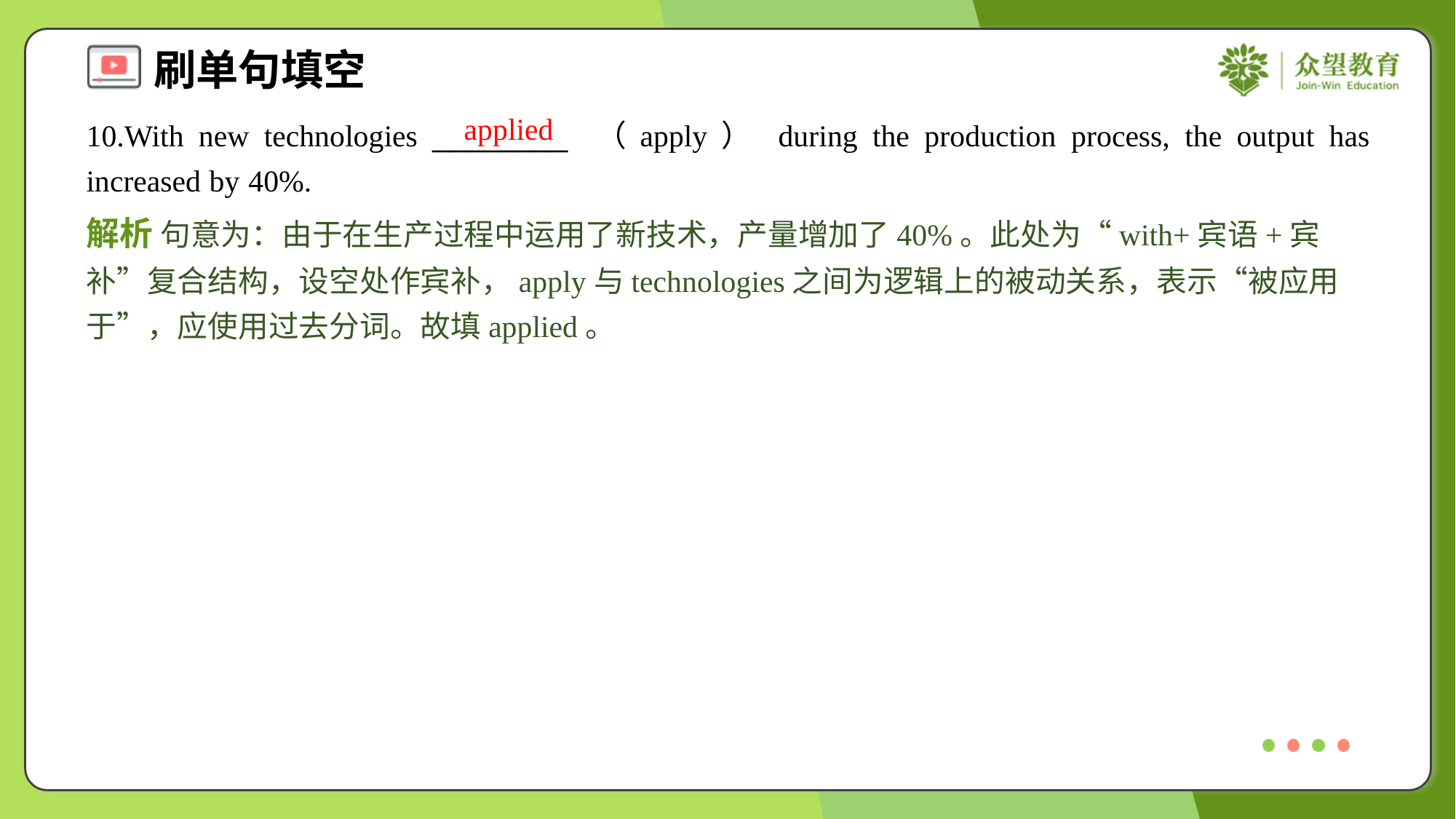

applied
10.With new technologies ________ （apply） during the production process, the output has increased by 40%.
解析 句意为：由于在生产过程中运用了新技术，产量增加了40%。此处为“with+宾语+宾补”复合结构，设空处作宾补，apply与technologies之间为逻辑上的被动关系，表示“被应用于”，应使用过去分词。故填applied。